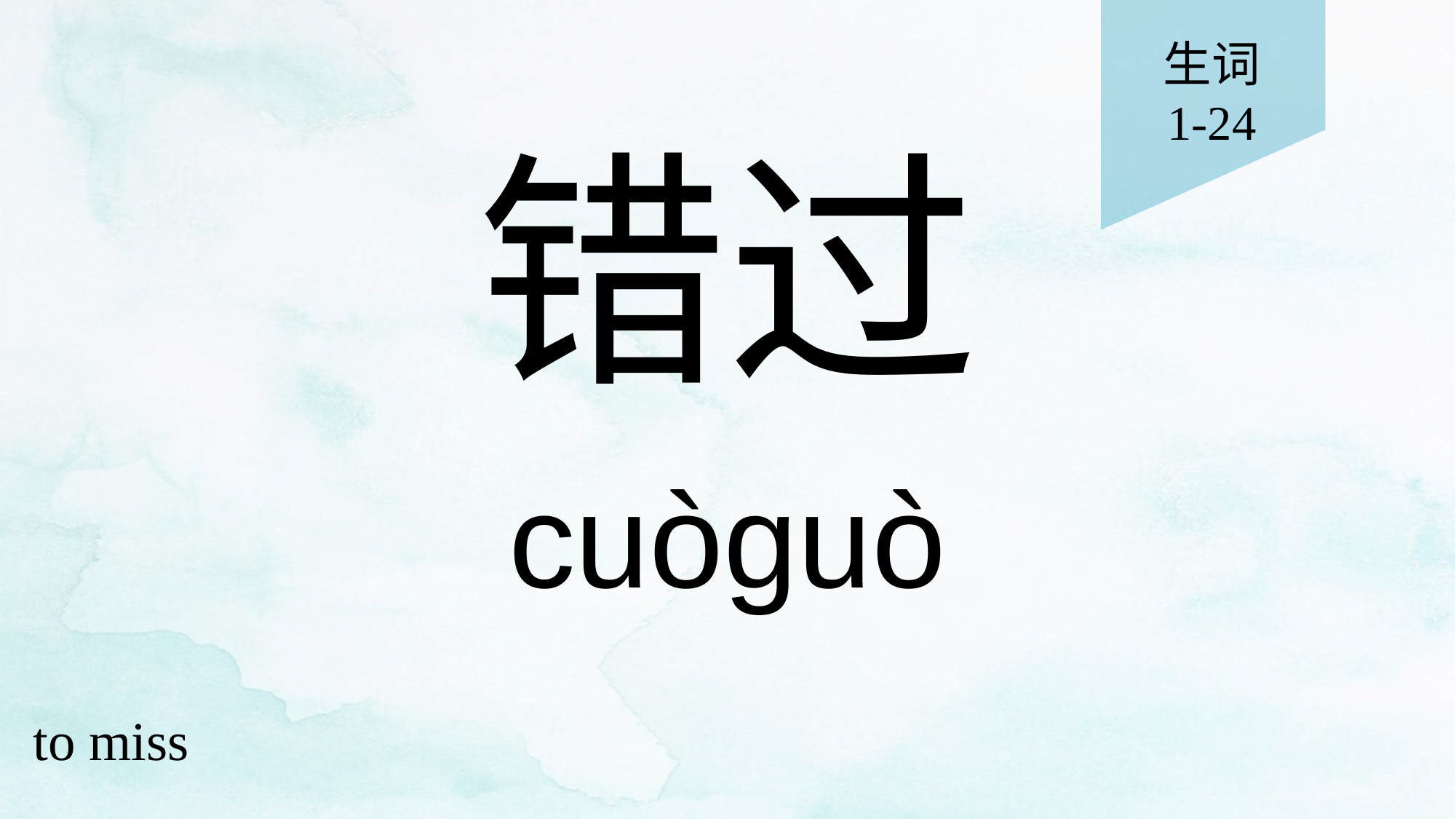

生词
1-24
# 错过
cuòguò
to miss